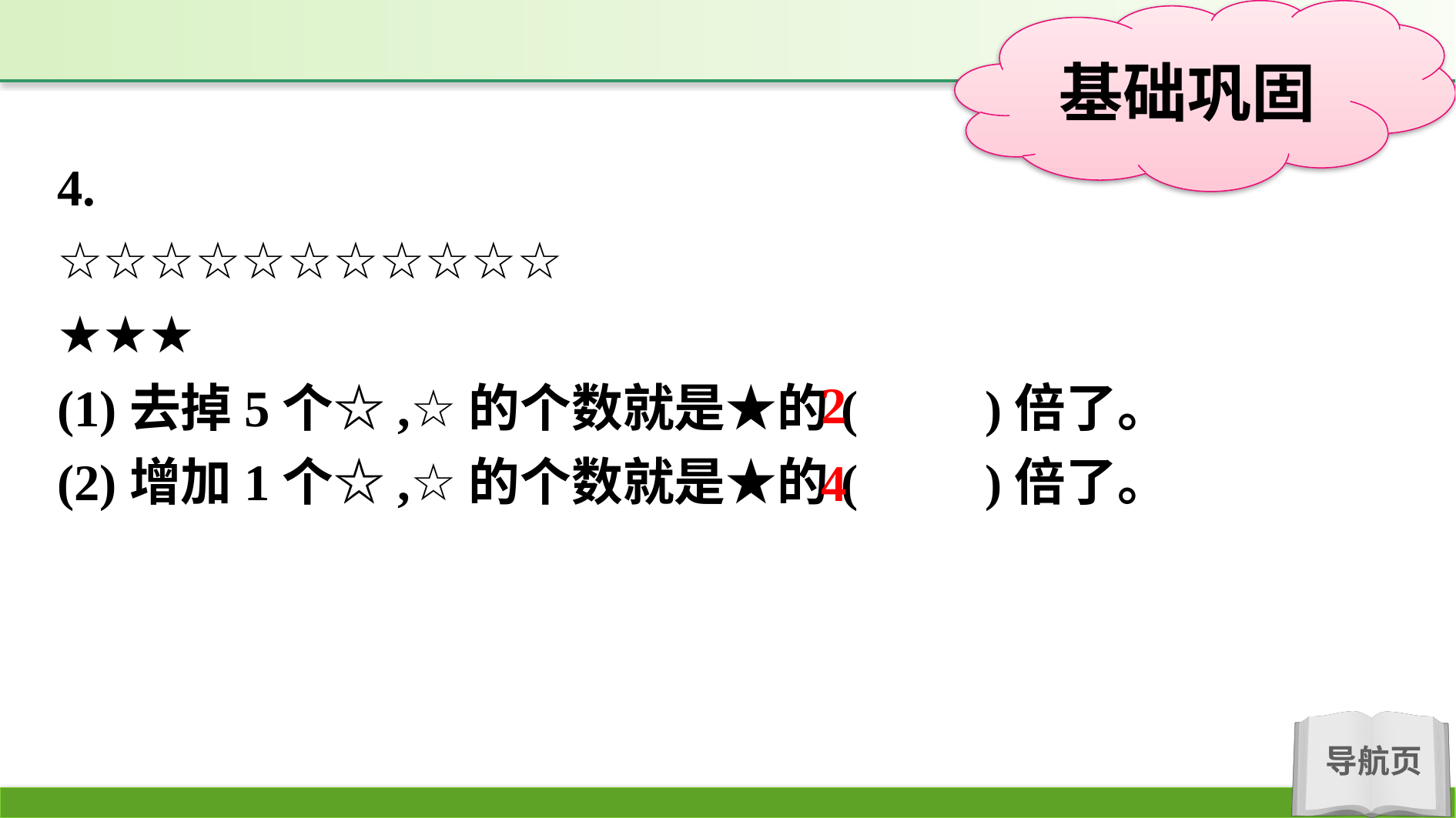

4.
☆☆☆☆☆☆☆☆☆☆☆
★★★
(1)去掉5个☆,☆的个数就是★的(　　)倍了。
(2)增加1个☆,☆的个数就是★的(　　)倍了。
2
4